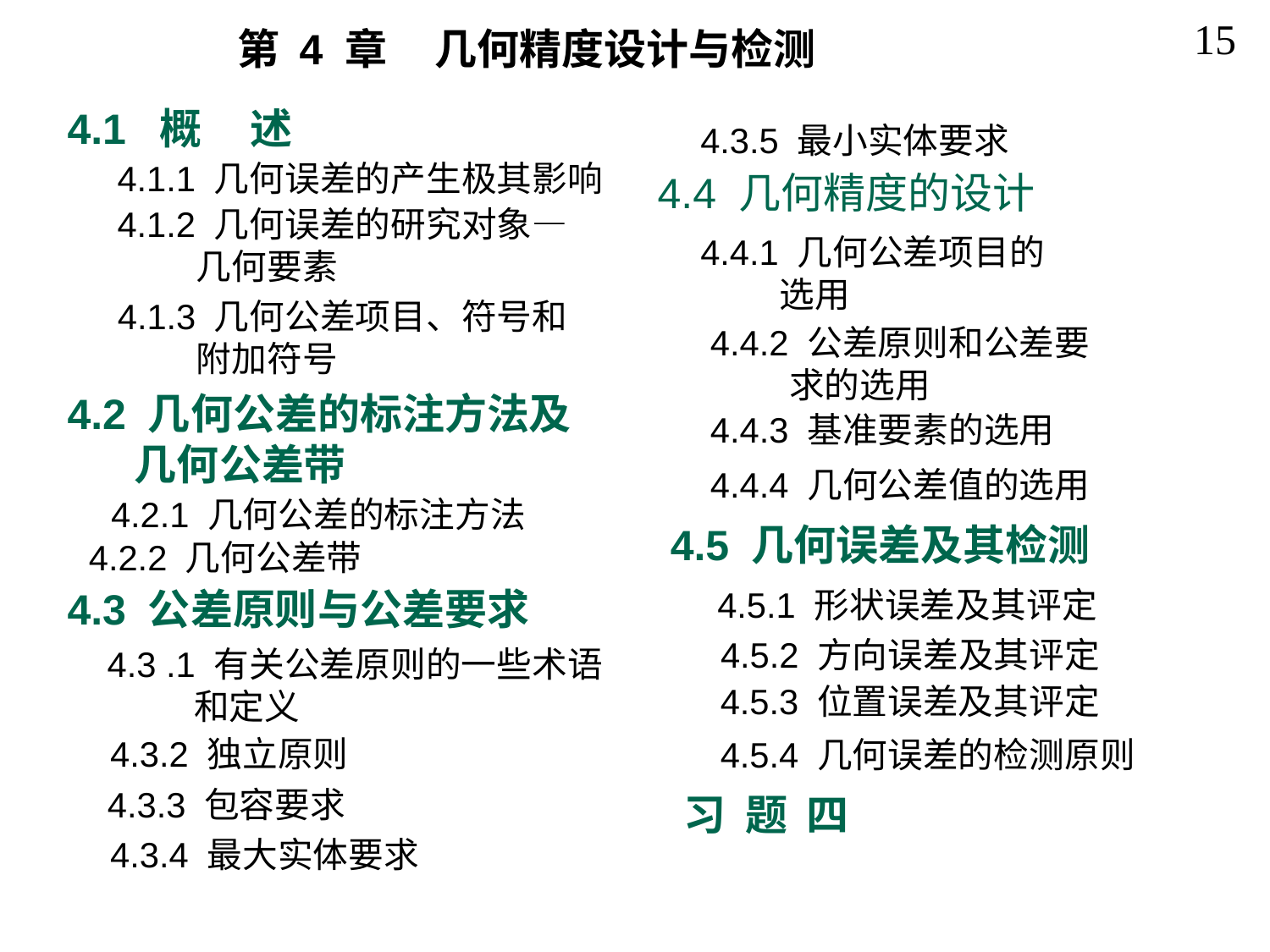

15
第 4 章     几何精度设计与检测
4.1  概     述
4.3.5 最小实体要求
4.1.1 几何误差的产生极其影响
4.4 几何精度的设计
4.1.2 几何误差的研究对象—
         几何要素
4.4.1 几何公差项目的
         选用
4.1.3 几何公差项目、符号和
         附加符号
4.4.2 公差原则和公差要
         求的选用
4.2 几何公差的标注方法及
      几何公差带
4.4.3 基准要素的选用
4.4.4 几何公差值的选用
4.2.1 几何公差的标注方法
4.5 几何误差及其检测
4.2.2 几何公差带
4.3 公差原则与公差要求
4.5.1 形状误差及其评定
4.5.2 方向误差及其评定
4.3 .1 有关公差原则的一些术语
          和定义
4.5.3 位置误差及其评定
4.3.2 独立原则
4.5.4 几何误差的检测原则
4.3.3 包容要求
习  题  四
4.3.4 最大实体要求